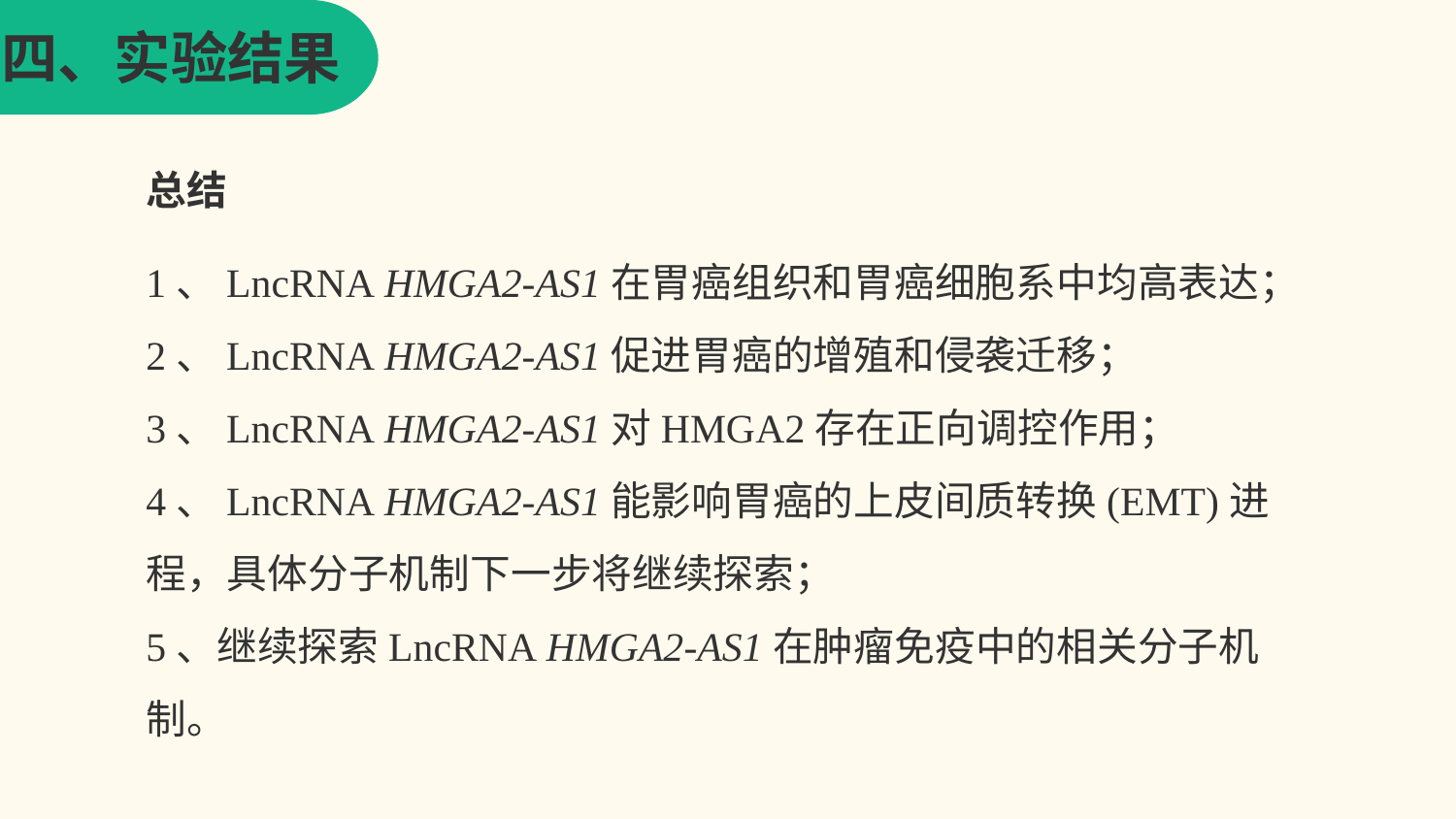

四、实验结果
总结
1、LncRNA HMGA2-AS1在胃癌组织和胃癌细胞系中均高表达；
2、LncRNA HMGA2-AS1促进胃癌的增殖和侵袭迁移；
3、LncRNA HMGA2-AS1对HMGA2存在正向调控作用；
4、LncRNA HMGA2-AS1能影响胃癌的上皮间质转换(EMT)进程，具体分子机制下一步将继续探索；
5、继续探索LncRNA HMGA2-AS1在肿瘤免疫中的相关分子机制。